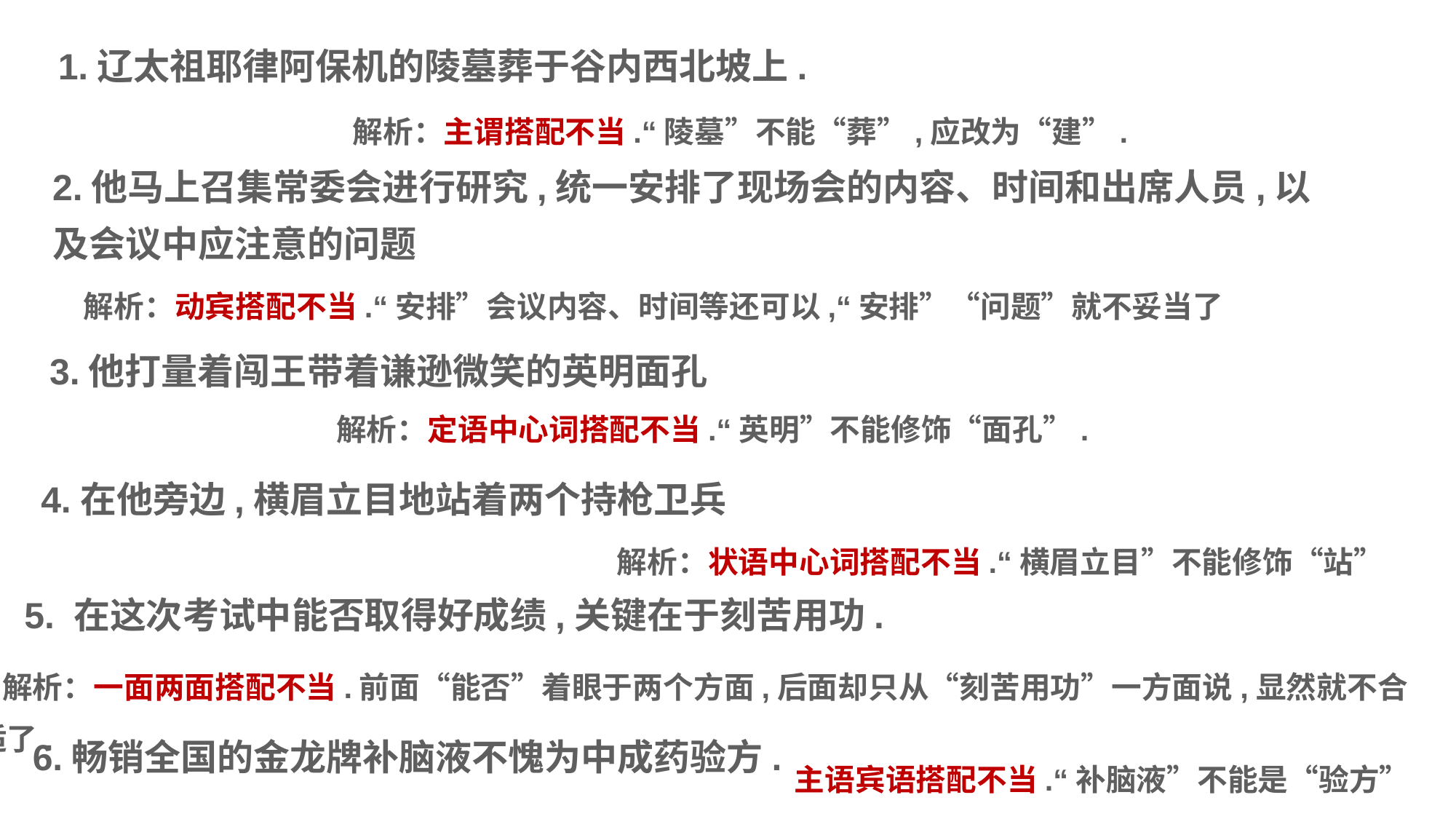

1.辽太祖耶律阿保机的陵墓葬于谷内西北坡上.
 解析：主谓搭配不当.“陵墓”不能“葬”,应改为“建”.
2.他马上召集常委会进行研究,统一安排了现场会的内容、时间和出席人员,以及会议中应注意的问题
解析：动宾搭配不当.“安排”会议内容、时间等还可以,“安排”“问题”就不妥当了
3.他打量着闯王带着谦逊微笑的英明面孔
 解析：定语中心词搭配不当.“英明”不能修饰“面孔”.
4.在他旁边,横眉立目地站着两个持枪卫兵
 解析：状语中心词搭配不当.“横眉立目”不能修饰“站”
5. 在这次考试中能否取得好成绩,关键在于刻苦用功.
 解析：一面两面搭配不当.前面“能否”着眼于两个方面,后面却只从“刻苦用功”一方面说,显然就不合适了.
6.畅销全国的金龙牌补脑液不愧为中成药验方.
主语宾语搭配不当.“补脑液”不能是“验方”